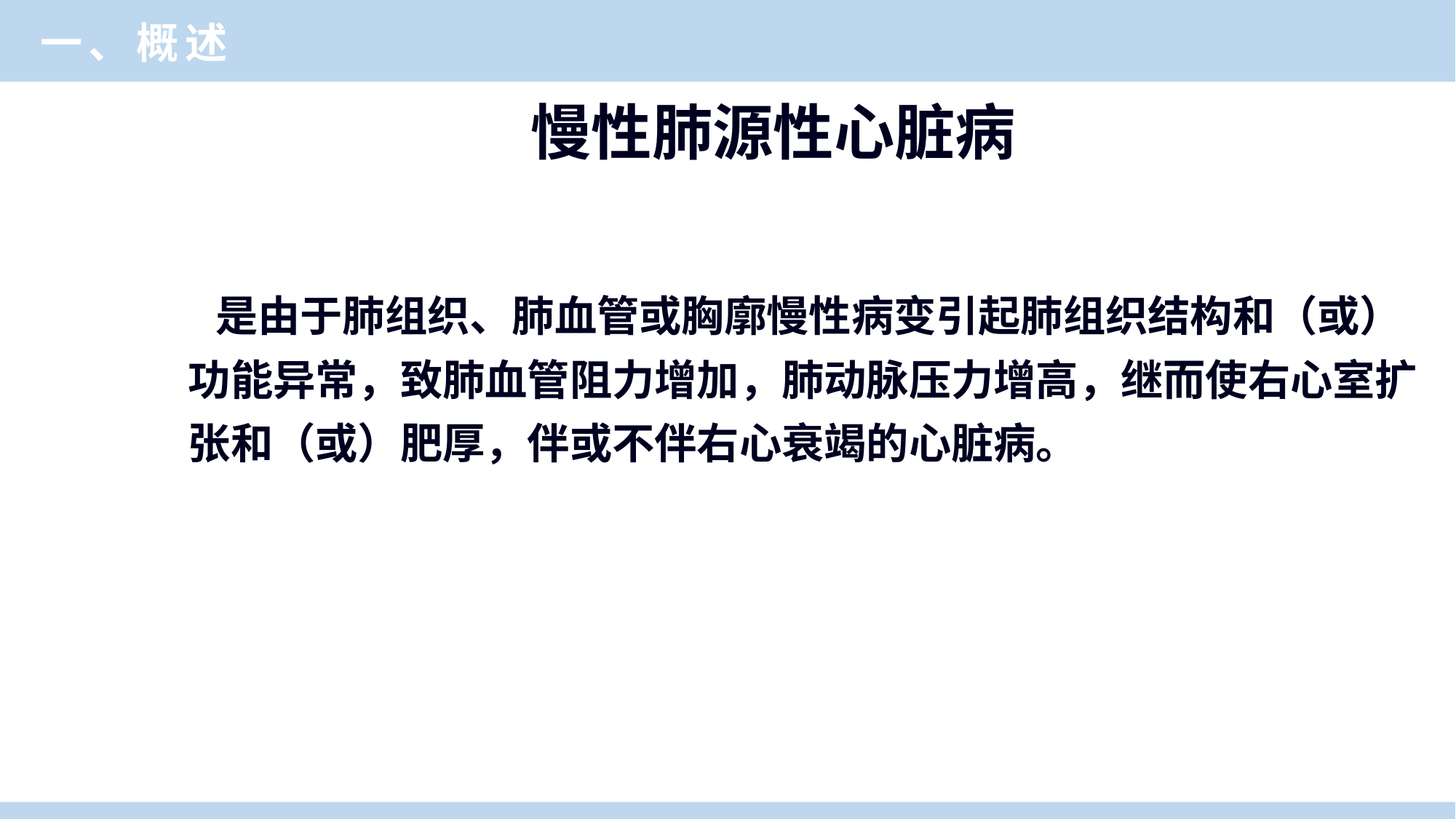

一、概述
慢性肺源性心脏病
      是由于肺组织、肺血管或胸廓慢性病变引起肺组织结构和（或）功能异常，致肺血管阻力增加，肺动脉压力增高，继而使右心室扩张和（或）肥厚，伴或不伴右心衰竭的心脏病。